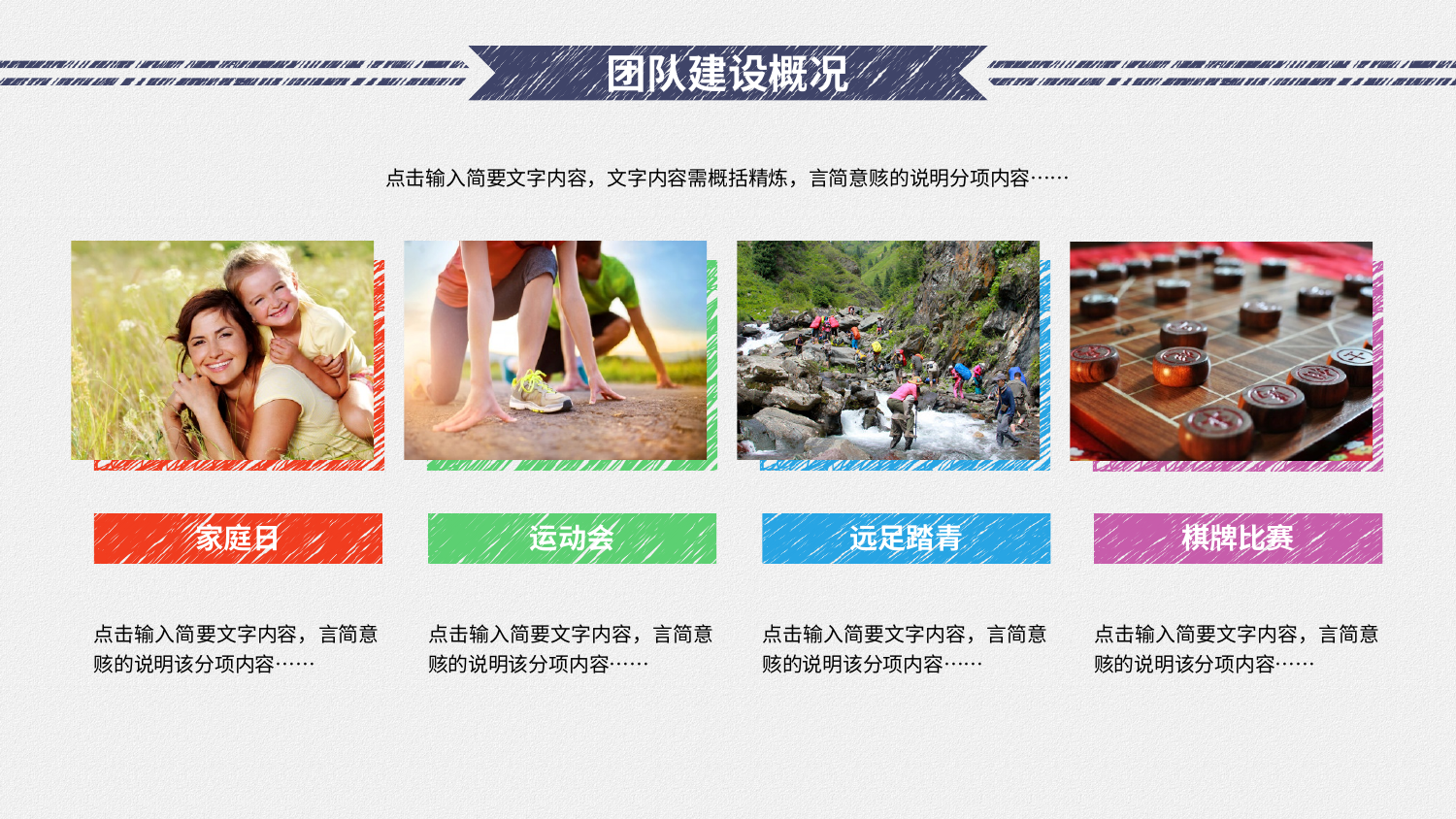

# 团队建设概况
点击输入简要文字内容，文字内容需概括精炼，言简意赅的说明分项内容……

家庭日

运动会

远足踏青

棋牌比赛
点击输入简要文字内容，言简意赅的说明该分项内容……
点击输入简要文字内容，言简意赅的说明该分项内容……
点击输入简要文字内容，言简意赅的说明该分项内容……
点击输入简要文字内容，言简意赅的说明该分项内容……